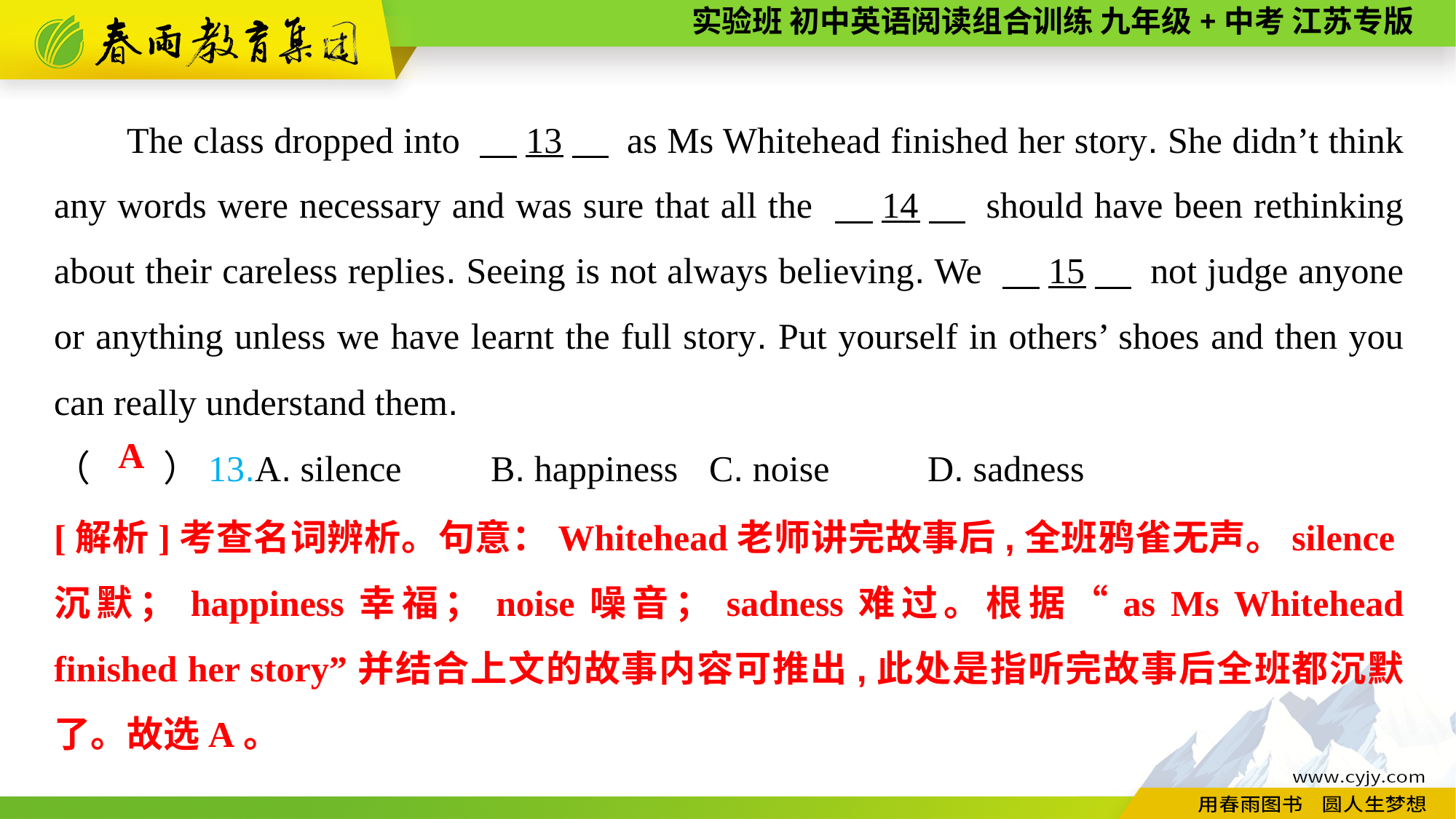

The class dropped into 　13　 as Ms Whitehead finished her story. She didn’t think any words were necessary and was sure that all the 　14　 should have been rethinking about their careless replies. Seeing is not always believing. We 　15　 not judge anyone or anything unless we have learnt the full story. Put yourself in others’ shoes and then you can really understand them.
（　　）13.A. silence	B. happiness	C. noise	D. sadness
 A
[解析]考查名词辨析。句意：Whitehead老师讲完故事后,全班鸦雀无声。silence沉默；happiness幸福；noise噪音；sadness难过。根据“as Ms Whitehead finished her story”并结合上文的故事内容可推出,此处是指听完故事后全班都沉默了。故选A。